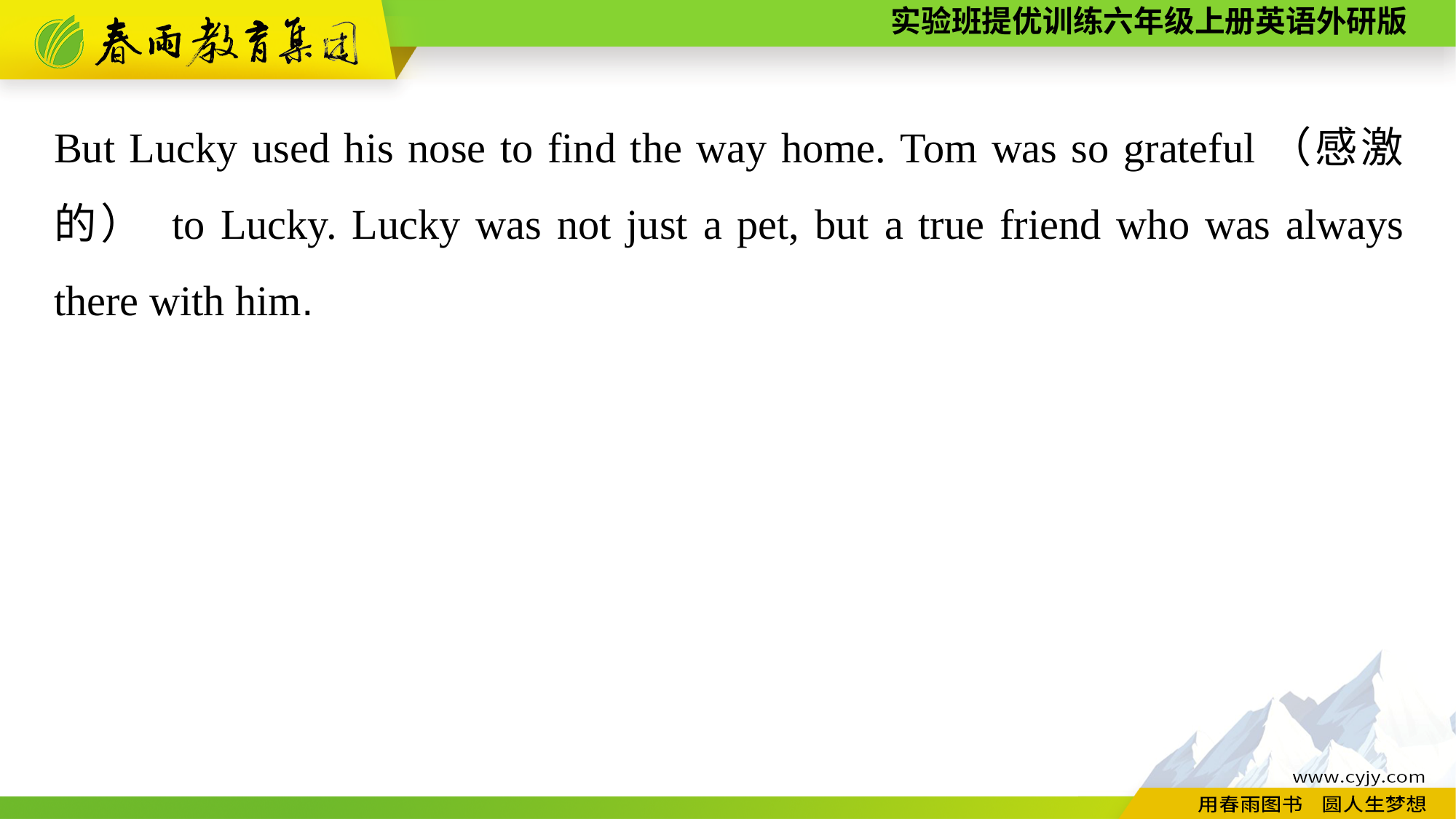

But Lucky used his nose to find the way home. Tom was so grateful（感激的） to Lucky. Lucky was not just a pet, but a true friend who was always there with him.